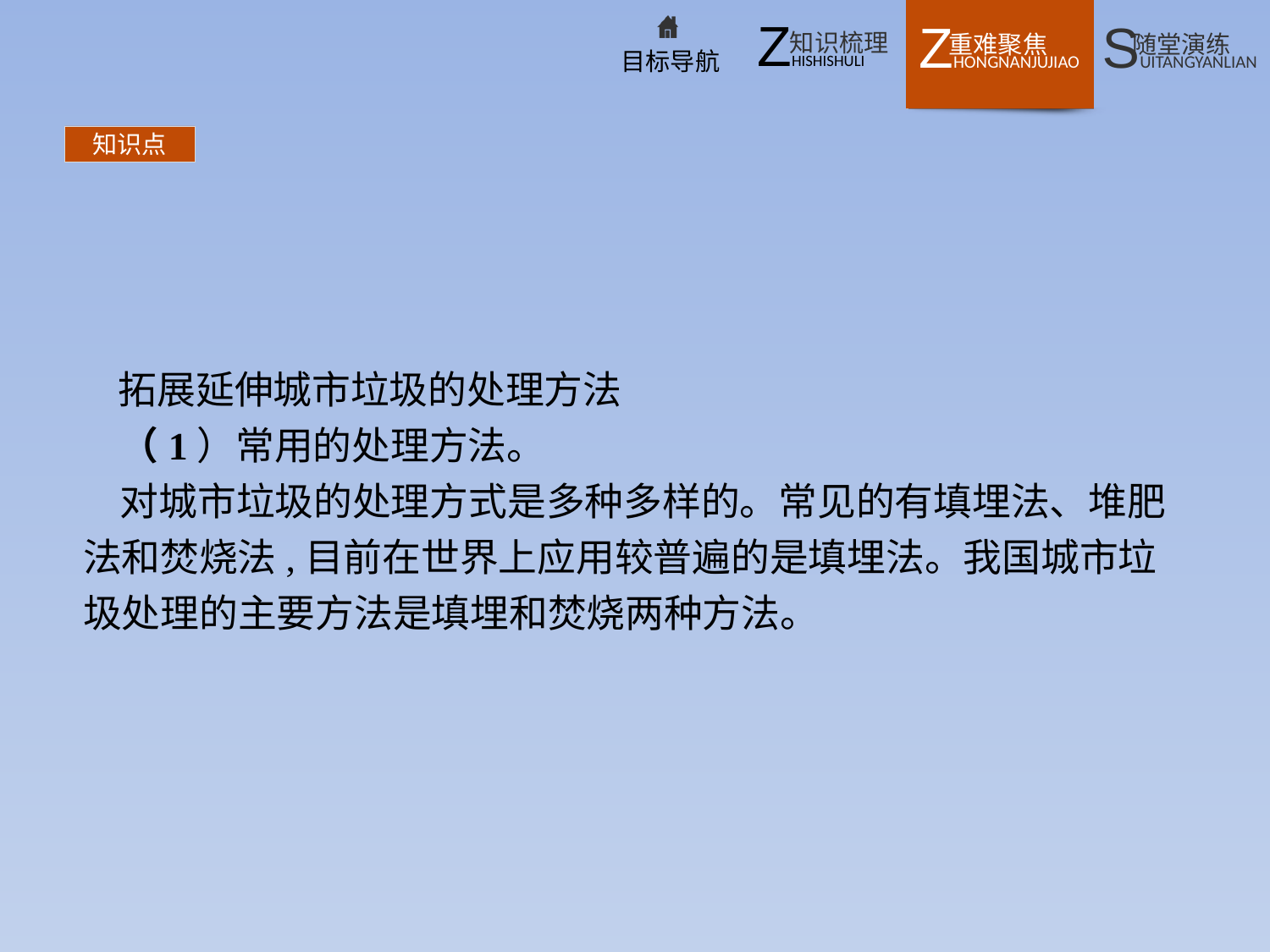

知识点
拓展延伸城市垃圾的处理方法
（1）常用的处理方法。
对城市垃圾的处理方式是多种多样的。常见的有填埋法、堆肥法和焚烧法,目前在世界上应用较普遍的是填埋法。我国城市垃圾处理的主要方法是填埋和焚烧两种方法。